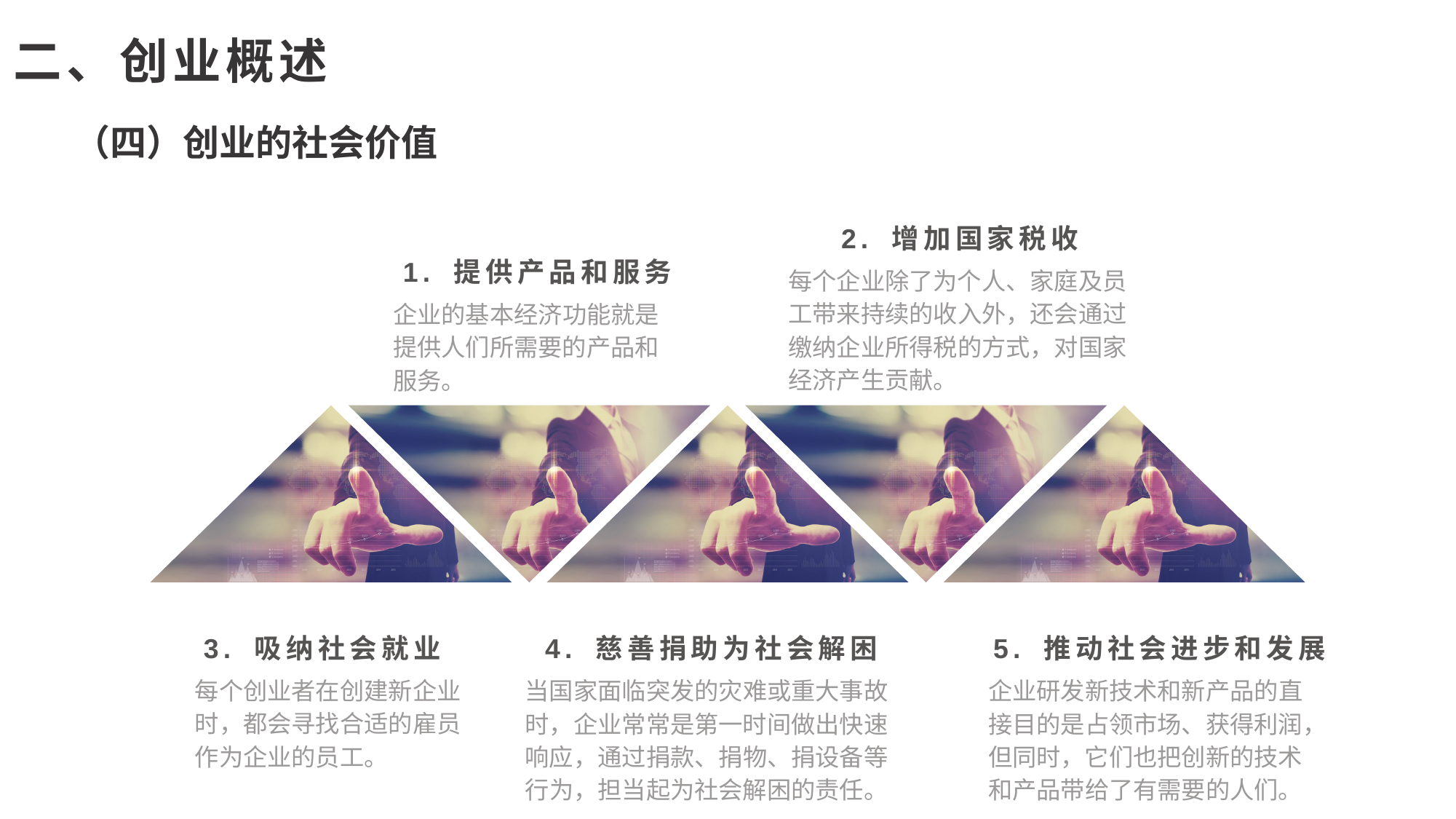

二、创业概述
（四）创业的社会价值
2. 增加国家税收
每个企业除了为个人、家庭及员工带来持续的收入外，还会通过缴纳企业所得税的方式，对国家经济产生贡献。
1. 提供产品和服务
企业的基本经济功能就是提供人们所需要的产品和服务。

3. 吸纳社会就业
每个创业者在创建新企业时，都会寻找合适的雇员作为企业的员工。
4. 慈善捐助为社会解困
当国家面临突发的灾难或重大事故时，企业常常是第一时间做出快速响应，通过捐款、捐物、捐设备等行为，担当起为社会解困的责任。
5. 推动社会进步和发展
企业研发新技术和新产品的直接目的是占领市场、获得利润，但同时，它们也把创新的技术和产品带给了有需要的人们。